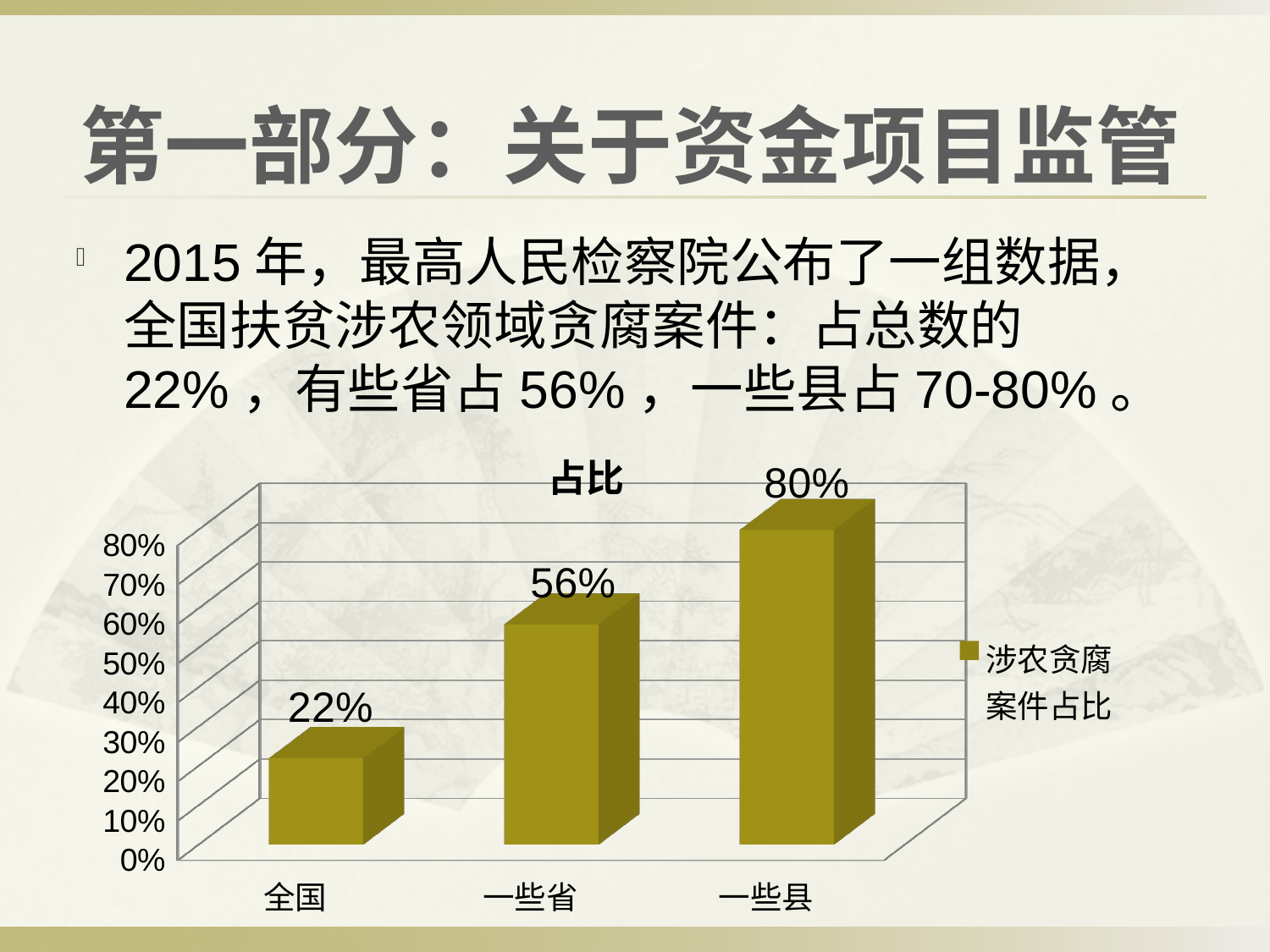

第一部分：关于资金项目监管
2015年，最高人民检察院公布了一组数据，全国扶贫涉农领域贪腐案件：占总数的22%，有些省占56%，一些县占70-80%。

[unsupported chart]